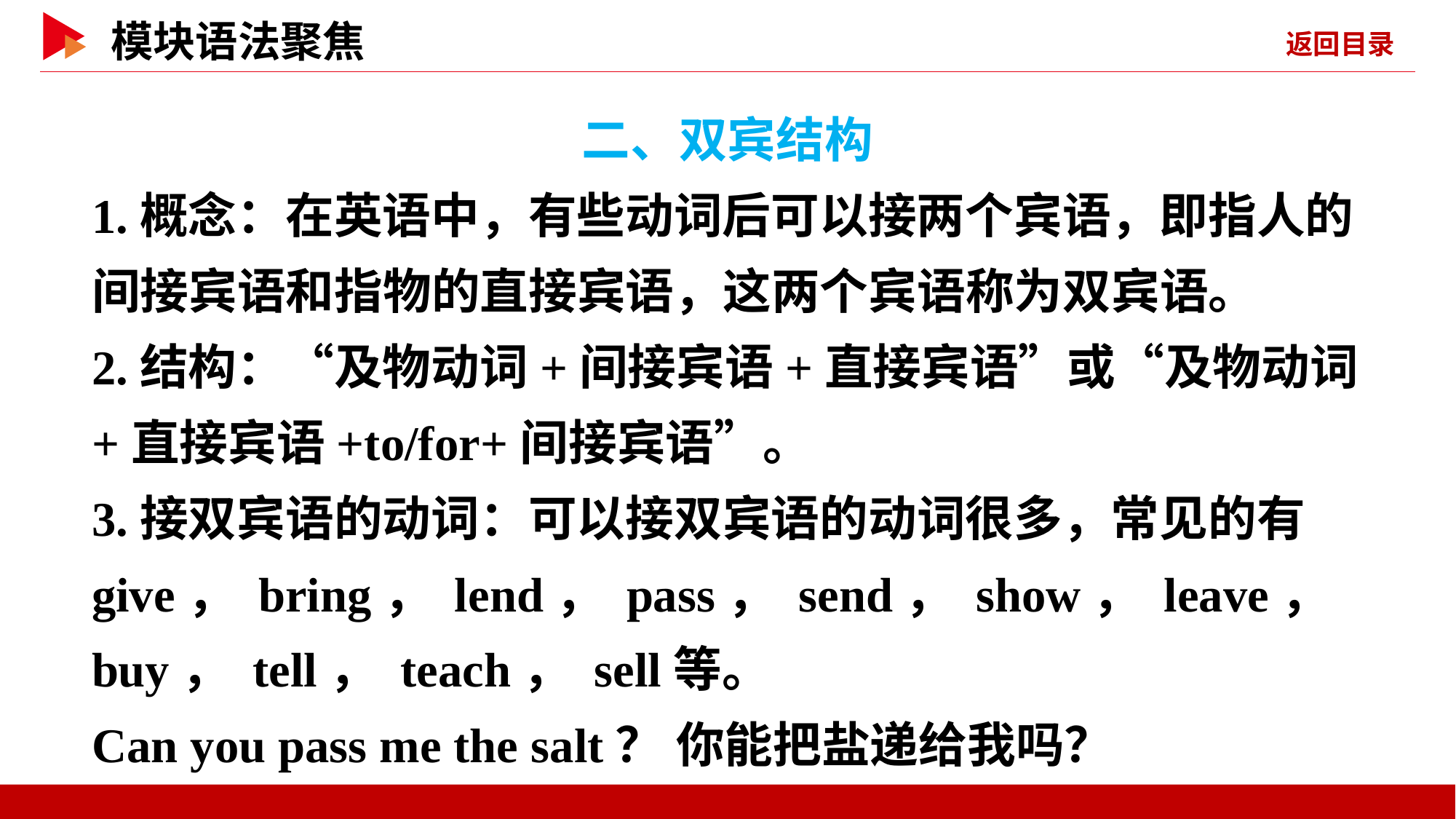

二、双宾结构
1.概念：在英语中，有些动词后可以接两个宾语，即指人的间接宾语和指物的直接宾语，这两个宾语称为双宾语。
2.结构：“及物动词+间接宾语+直接宾语”或“及物动词+直接宾语+to/for+间接宾语”。
3.接双宾语的动词：可以接双宾语的动词很多，常见的有give， bring， lend， pass， send， show， leave， buy， tell， teach， sell等。
Can you pass me the salt？ 你能把盐递给我吗？